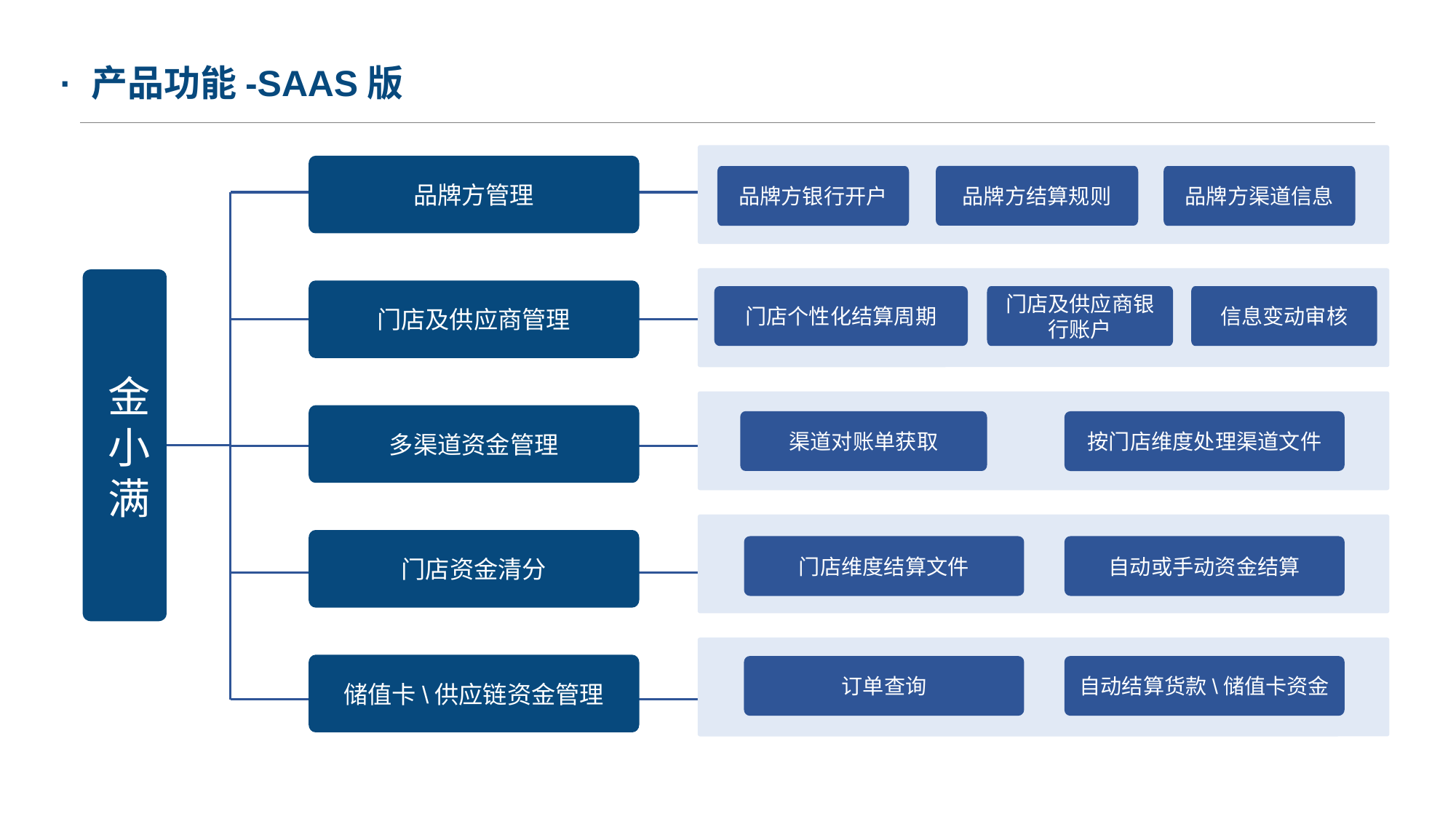

· 产品功能-SAAS版

品牌方结算规则
品牌方银行开户

门店个性化结算周期
门店及供应商银行账户

按门店维度处理渠道文件
渠道对账单获取

门店维度结算文件
自动或手动资金结算

订单查询
自动结算货款\储值卡资金
品牌方管理
品牌方渠道信息
门店及供应商管理
信息变动审核
金小满

多渠道资金管理
门店资金清分
储值卡\供应链资金管理